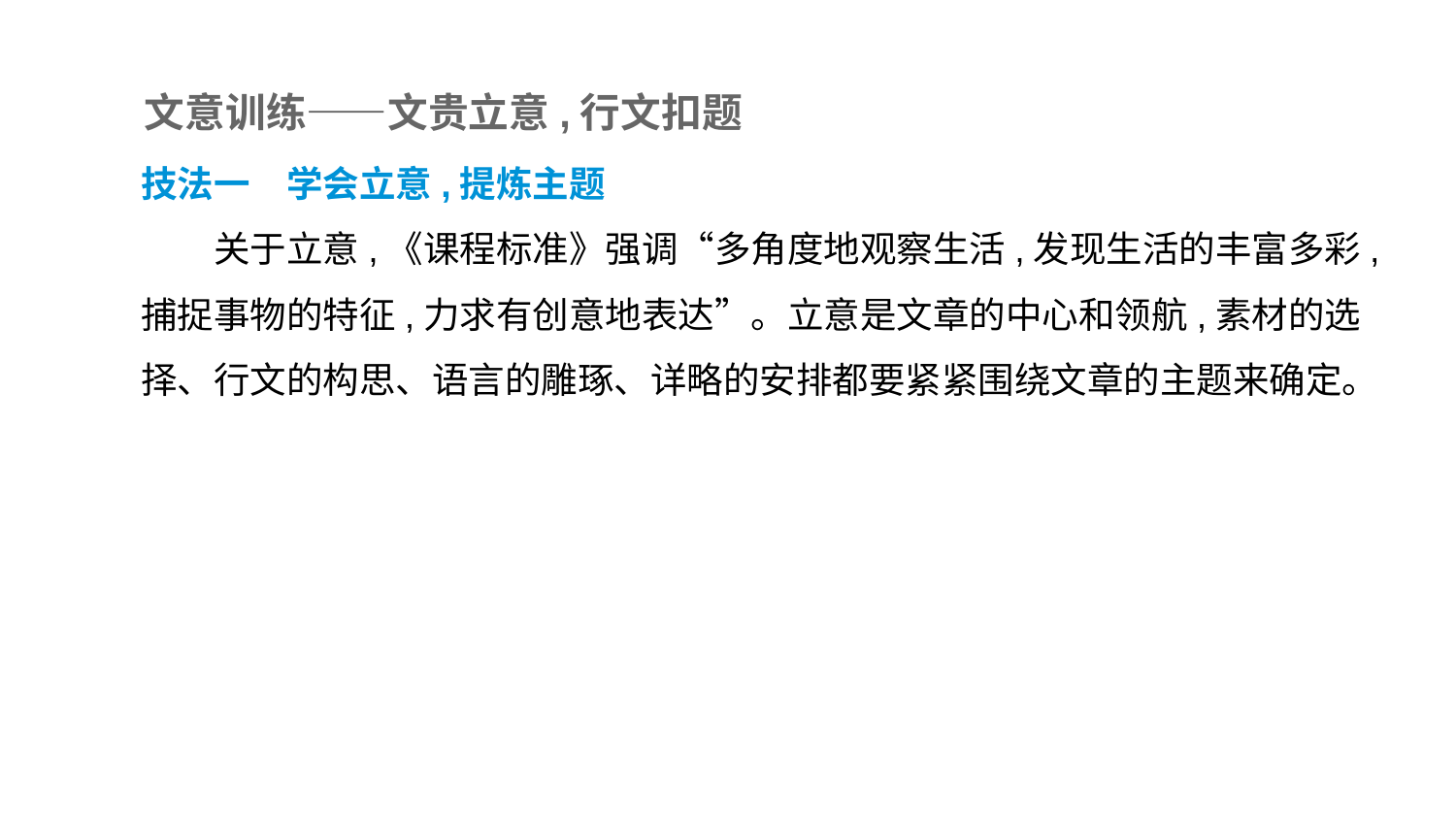

文意训练——文贵立意,行文扣题
技法一　学会立意,提炼主题
　　关于立意,《课程标准》强调“多角度地观察生活,发现生活的丰富多彩,捕捉事物的特征,力求有创意地表达”。立意是文章的中心和领航,素材的选择、行文的构思、语言的雕琢、详略的安排都要紧紧围绕文章的主题来确定。